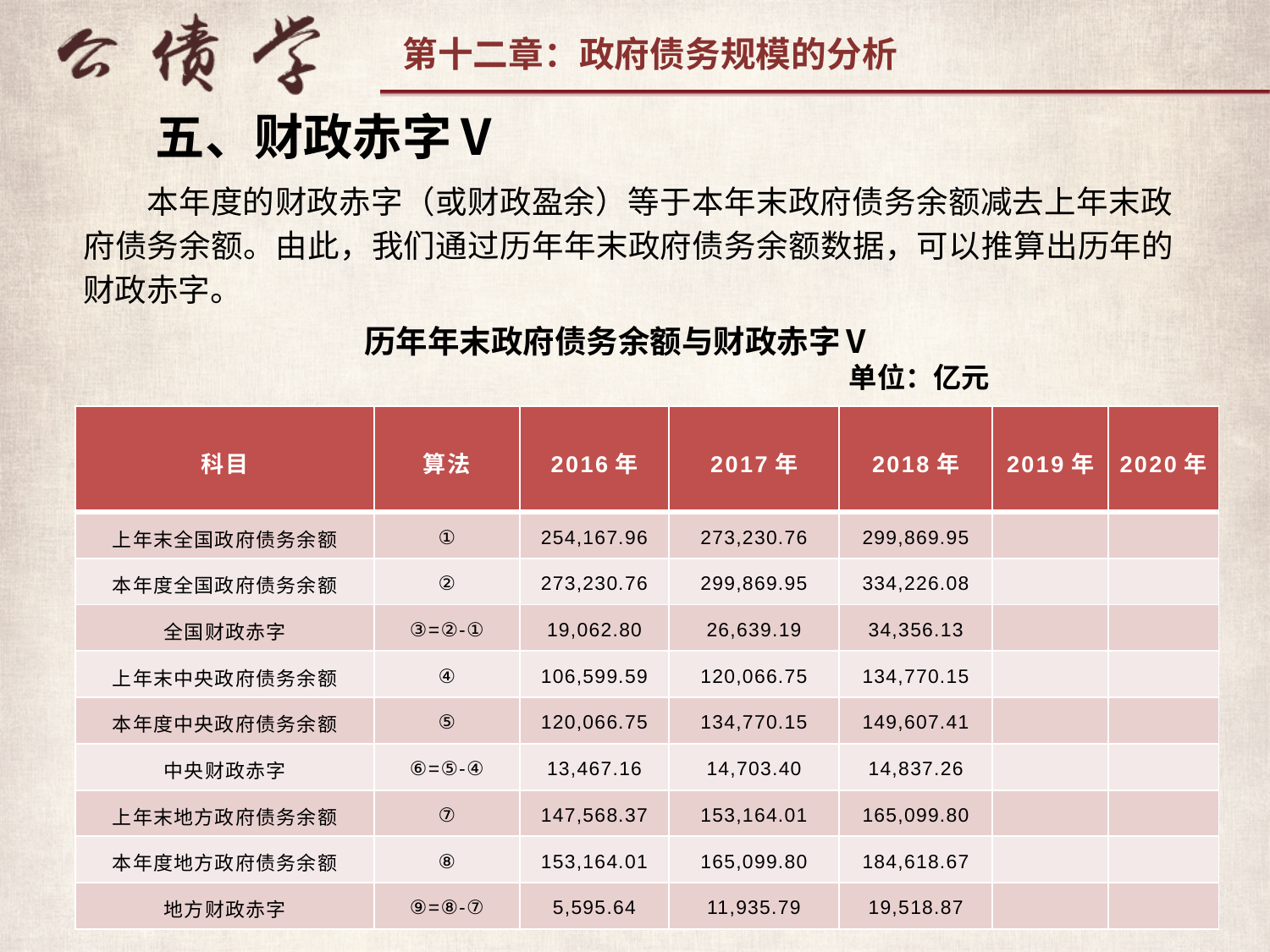

五、财政赤字Ⅴ
本年度的财政赤字（或财政盈余）等于本年末政府债务余额减去上年末政府债务余额。由此，我们通过历年年末政府债务余额数据，可以推算出历年的财政赤字。
历年年末政府债务余额与财政赤字Ⅴ
单位：亿元
| 科目 | 算法 | 2016年 | 2017年 | 2018年 | 2019年 | 2020年 |
| --- | --- | --- | --- | --- | --- | --- |
| 上年末全国政府债务余额 | ① | 254,167.96 | 273,230.76 | 299,869.95 |  |  |
| 本年度全国政府债务余额 | ② | 273,230.76 | 299,869.95 | 334,226.08 |  |  |
| 全国财政赤字 | ③=②-① | 19,062.80 | 26,639.19 | 34,356.13 |  |  |
| 上年末中央政府债务余额 | ④ | 106,599.59 | 120,066.75 | 134,770.15 |  |  |
| 本年度中央政府债务余额 | ⑤ | 120,066.75 | 134,770.15 | 149,607.41 |  |  |
| 中央财政赤字 | ⑥=⑤-④ | 13,467.16 | 14,703.40 | 14,837.26 |  |  |
| 上年末地方政府债务余额 | ⑦ | 147,568.37 | 153,164.01 | 165,099.80 |  |  |
| 本年度地方政府债务余额 | ⑧ | 153,164.01 | 165,099.80 | 184,618.67 |  |  |
| 地方财政赤字 | ⑨=⑧-⑦ | 5,595.64 | 11,935.79 | 19,518.87 |  |  |
32